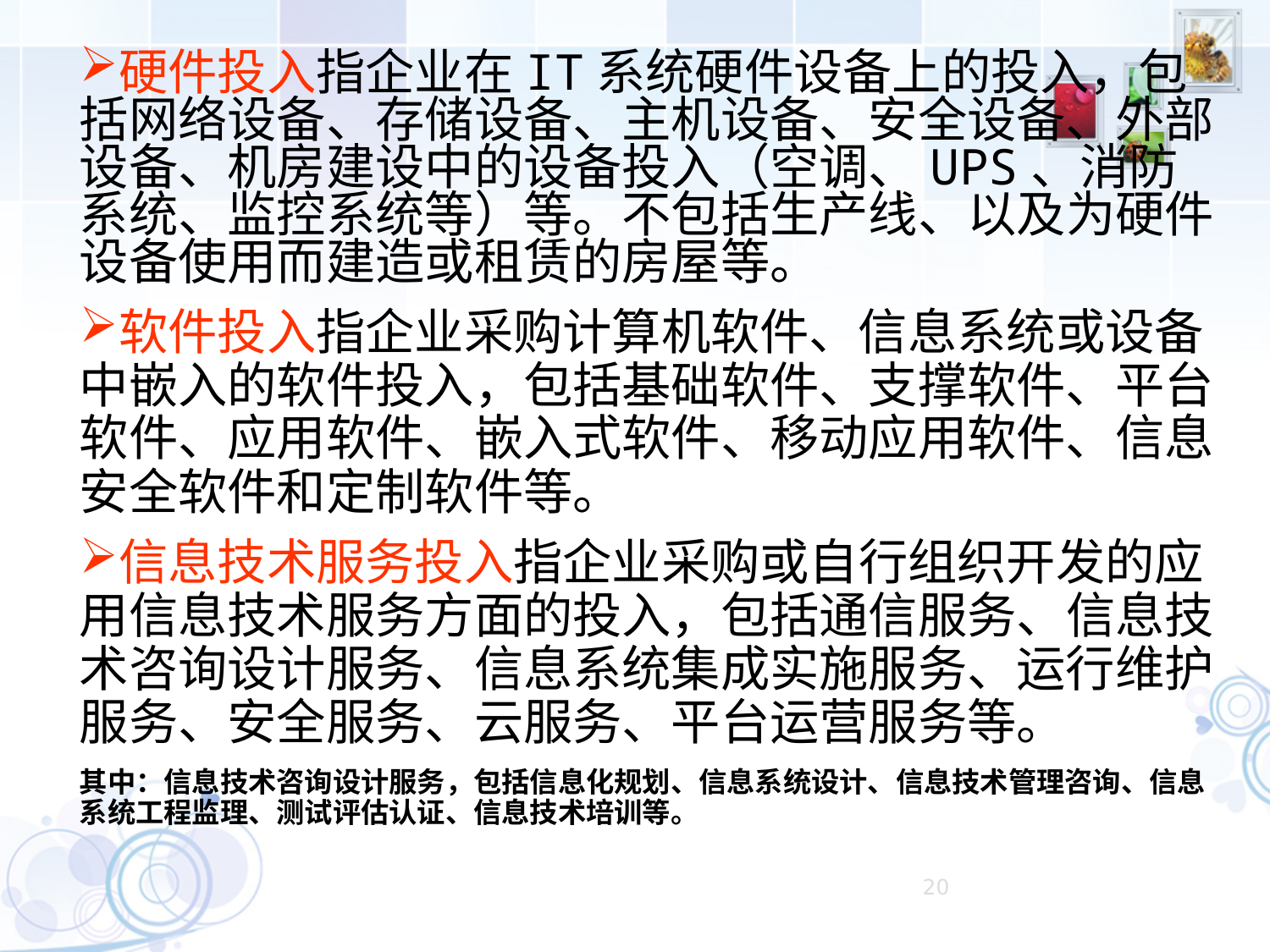

硬件投入指企业在IT系统硬件设备上的投入，包括网络设备、存储设备、主机设备、安全设备、外部设备、机房建设中的设备投入（空调、UPS、消防系统、监控系统等）等。不包括生产线、以及为硬件设备使用而建造或租赁的房屋等。
软件投入指企业采购计算机软件、信息系统或设备中嵌入的软件投入，包括基础软件、支撑软件、平台软件、应用软件、嵌入式软件、移动应用软件、信息安全软件和定制软件等。
信息技术服务投入指企业采购或自行组织开发的应用信息技术服务方面的投入，包括通信服务、信息技术咨询设计服务、信息系统集成实施服务、运行维护服务、安全服务、云服务、平台运营服务等。
其中：信息技术咨询设计服务，包括信息化规划、信息系统设计、信息技术管理咨询、信息系统工程监理、测试评估认证、信息技术培训等。
20